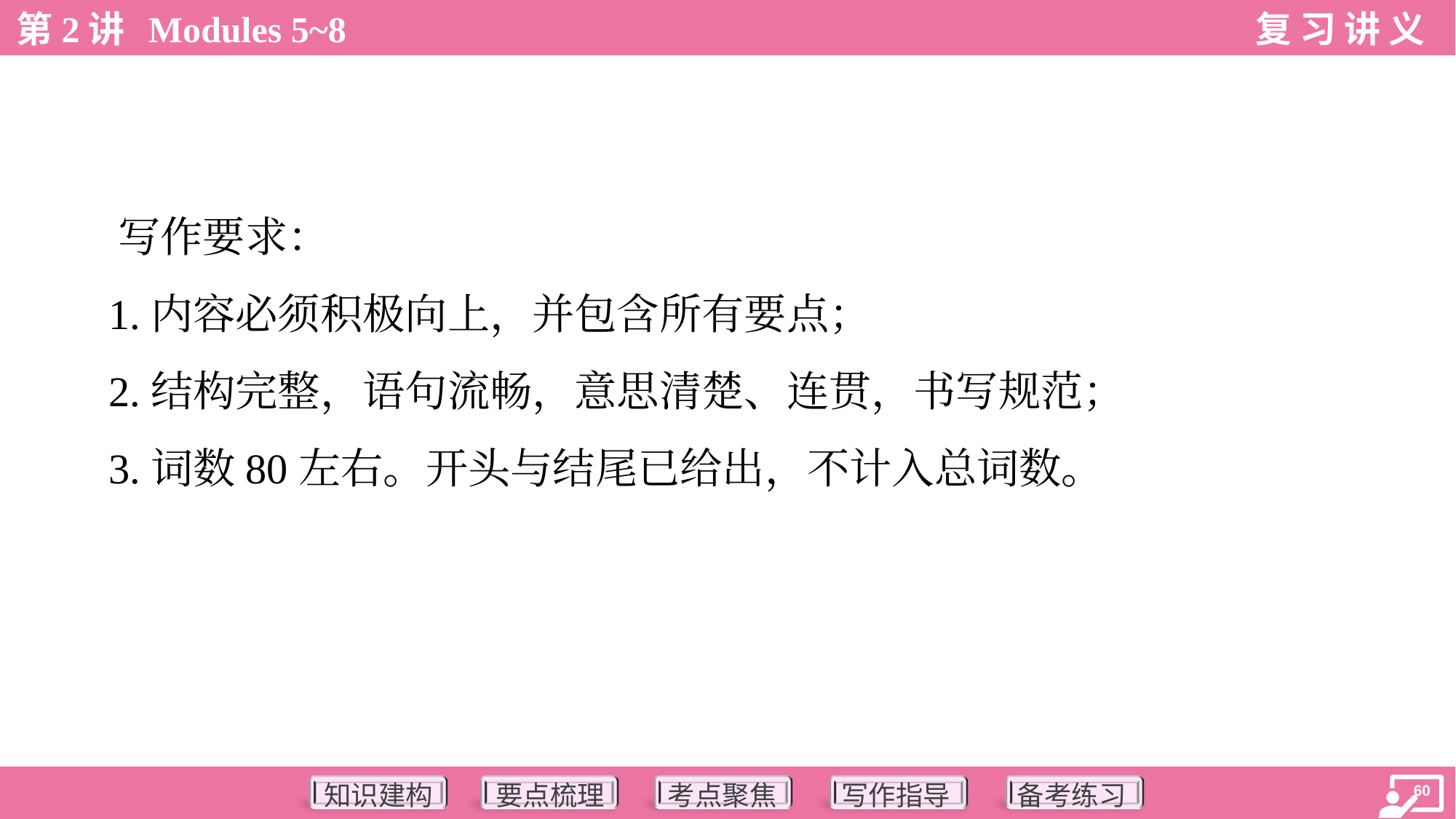

写作要求：
    1.内容必须积极向上，并包含所有要点；
    2.结构完整，语句流畅，意思清楚、连贯，书写规范；
    3.词数80左右。开头与结尾已给出，不计入总词数。